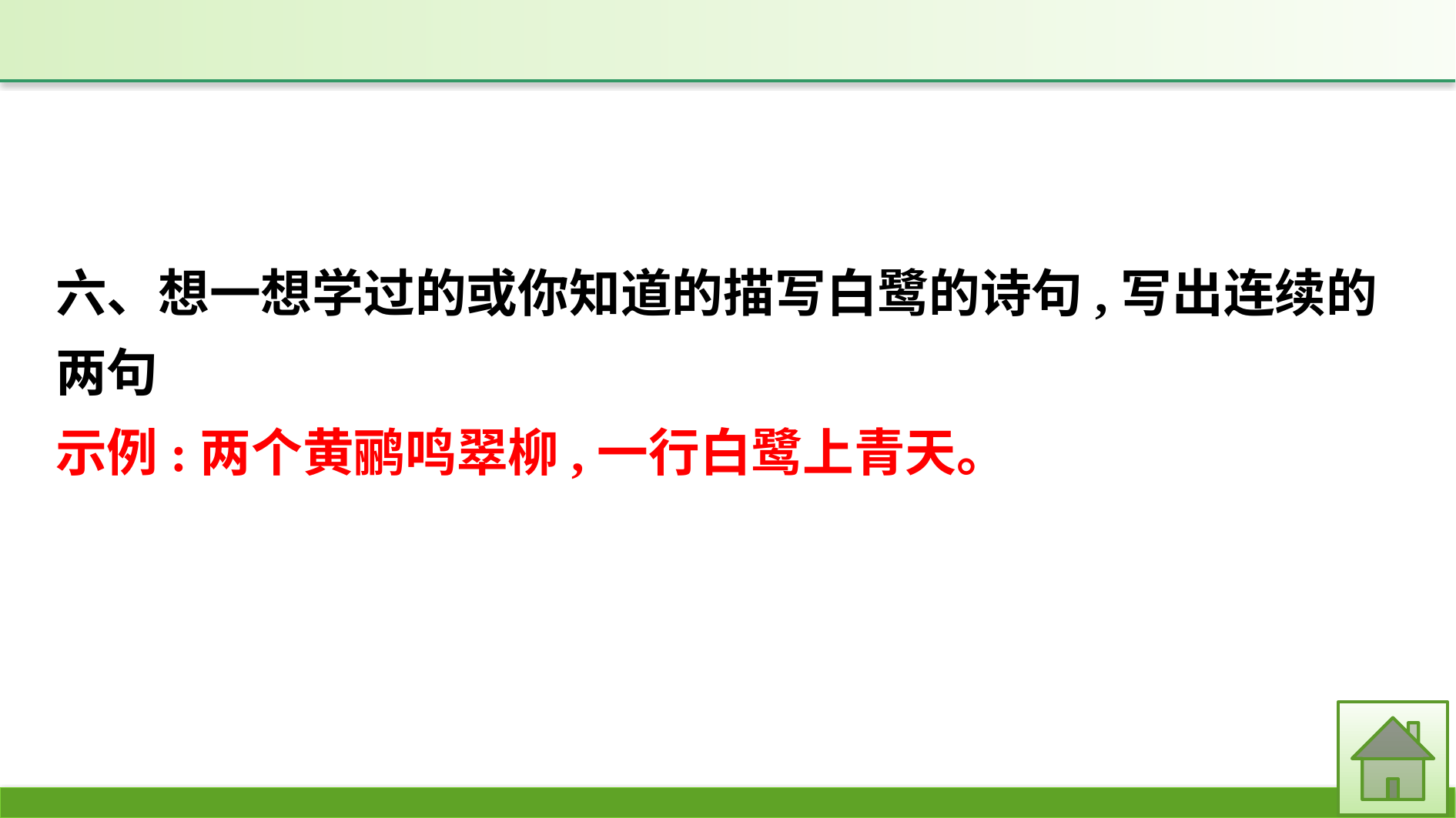

六、想一想学过的或你知道的描写白鹭的诗句,写出连续的两句
示例:两个黄鹂鸣翠柳,一行白鹭上青天。